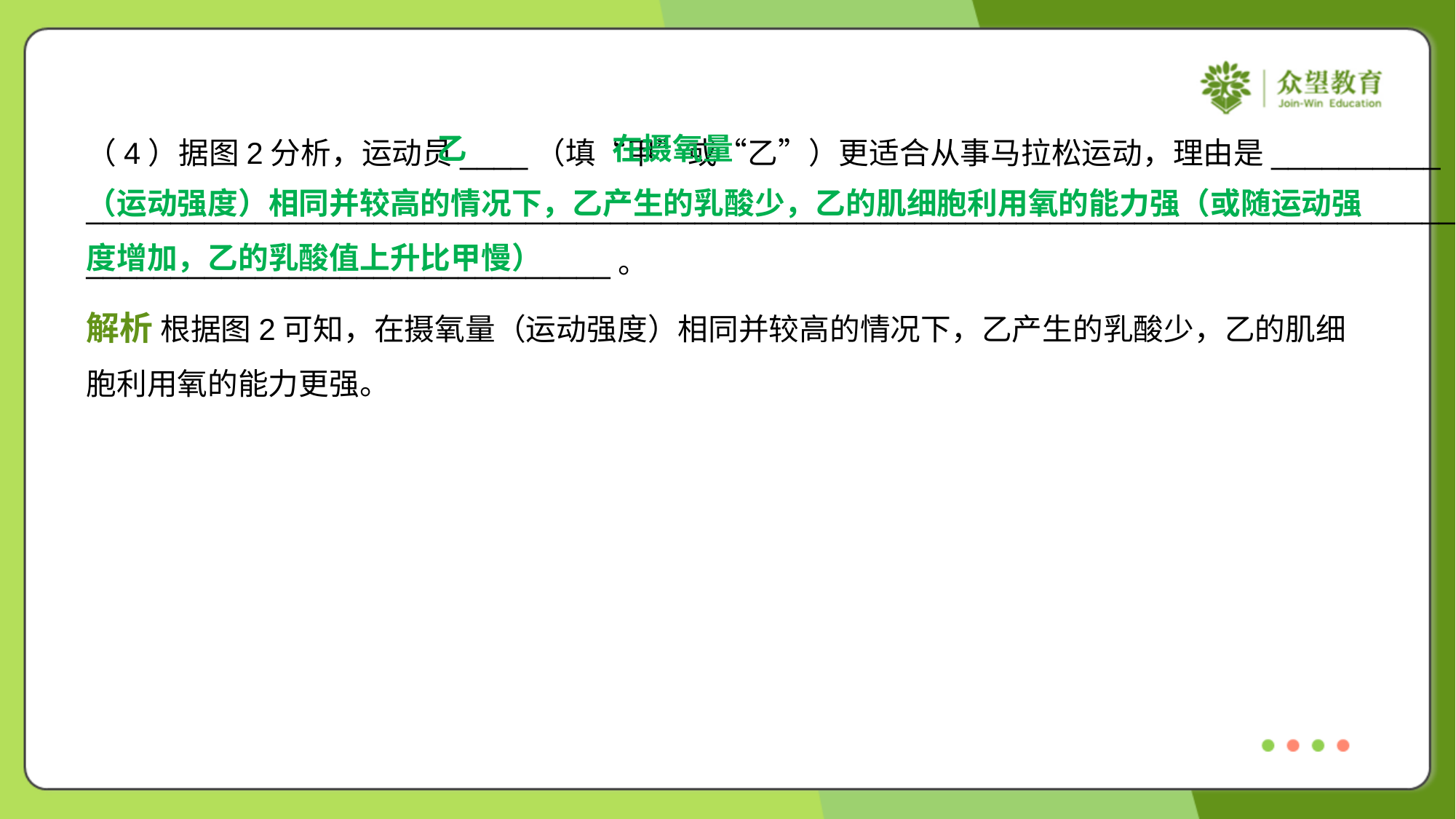

在摄氧量
（运动强度）相同并较高的情况下，乙产生的乳酸少，乙的肌细胞利用氧的能力强（或随运动强
度增加，乙的乳酸值上升比甲慢）
乙
（4）据图2分析，运动员____（填“甲”或“乙”）更适合从事马拉松运动，理由是__________
____________________________________________________________________________________
_______________________________。
解析 根据图2可知，在摄氧量（运动强度）相同并较高的情况下，乙产生的乳酸少，乙的肌细
胞利用氧的能力更强。